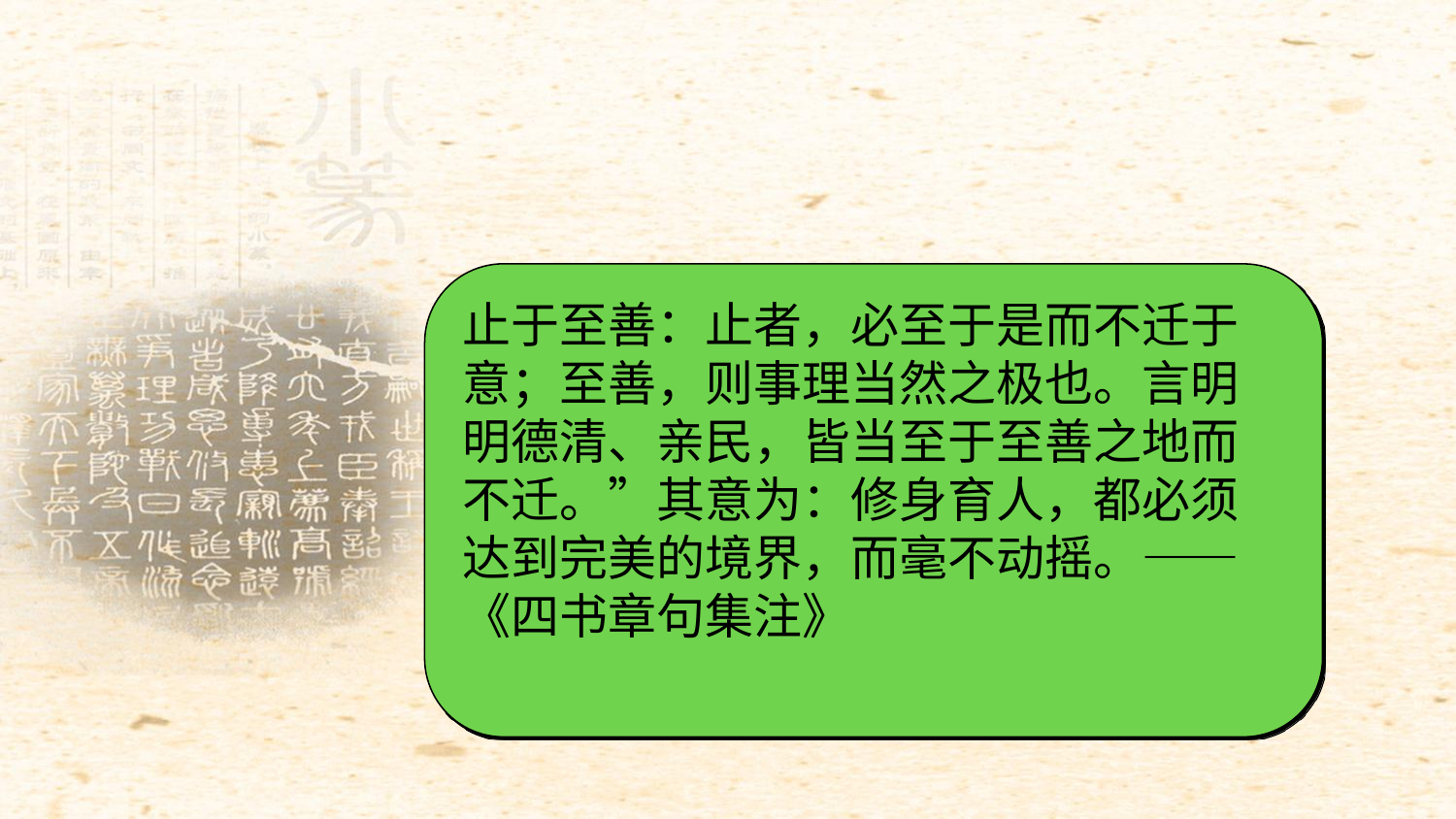

[明明德]彰明美德。
明，明之也。明德者，人之所得手天，而虚灵不昧，以具众理而应万事者也，但为气禀所拘，人欲所蔽，则有时而昏。然其本体之明，则未尝有当息者。故学者当因其所发而遂明之，以复其初也。——四书章句集注
止于至善：止者，必至于是而不迁于意；至善，则事理当然之极也。言明明德清、亲民，皆当至于至善之地而不迁。”其意为：修身育人，都必须达到完美的境界，而毫不动摇。——《四书章句集注》